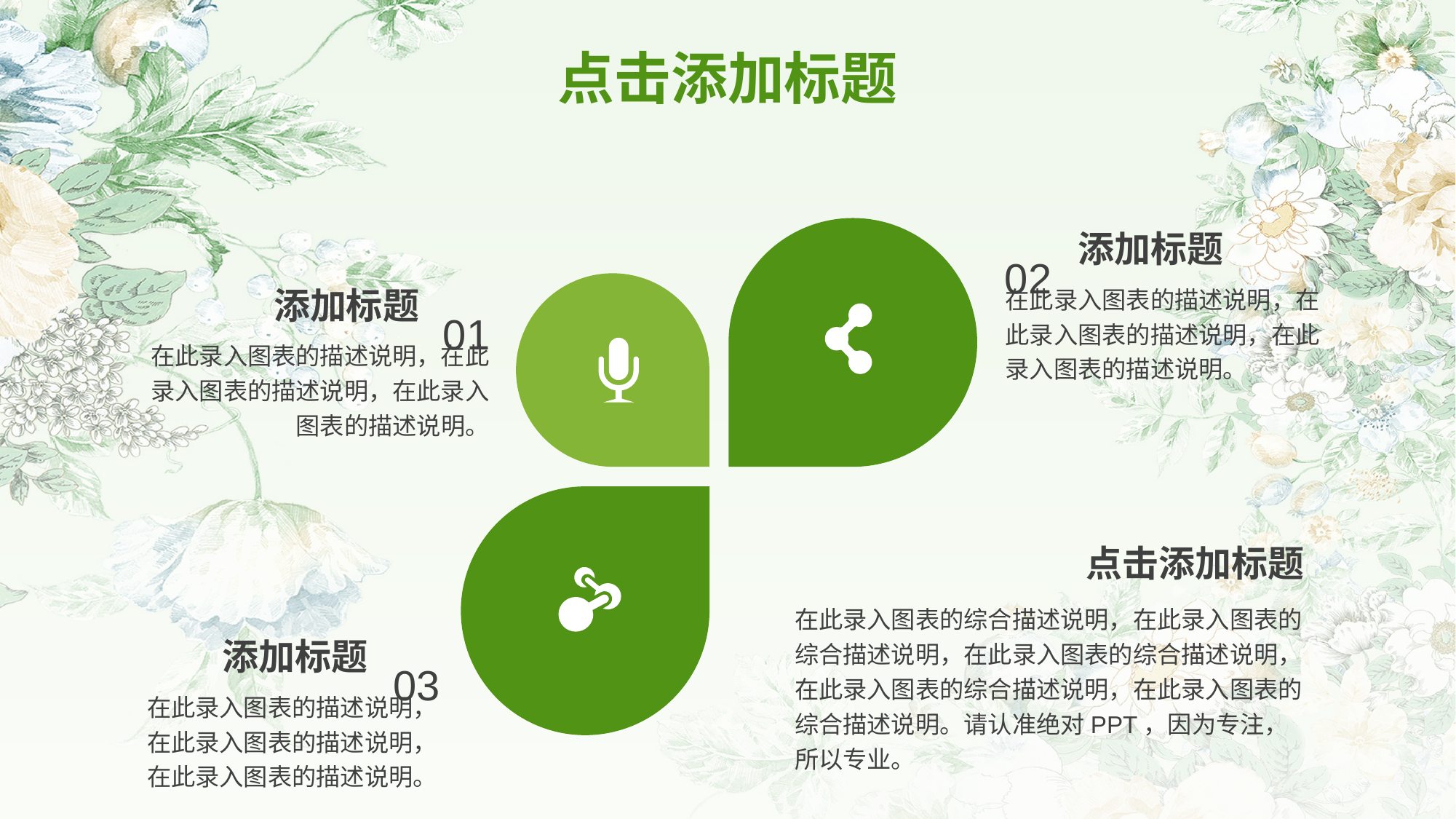

点击添加标题
02

添加标题
01

在此录入图表的描述说明，在此录入图表的描述说明，在此录入图表的描述说明。
添加标题
在此录入图表的描述说明，在此录入图表的描述说明，在此录入图表的描述说明。

点击添加标题
在此录入图表的综合描述说明，在此录入图表的综合描述说明，在此录入图表的综合描述说明，在此录入图表的综合描述说明，在此录入图表的综合描述说明。请认准绝对PPT，因为专注，所以专业。
03
添加标题
在此录入图表的描述说明，在此录入图表的描述说明，在此录入图表的描述说明。